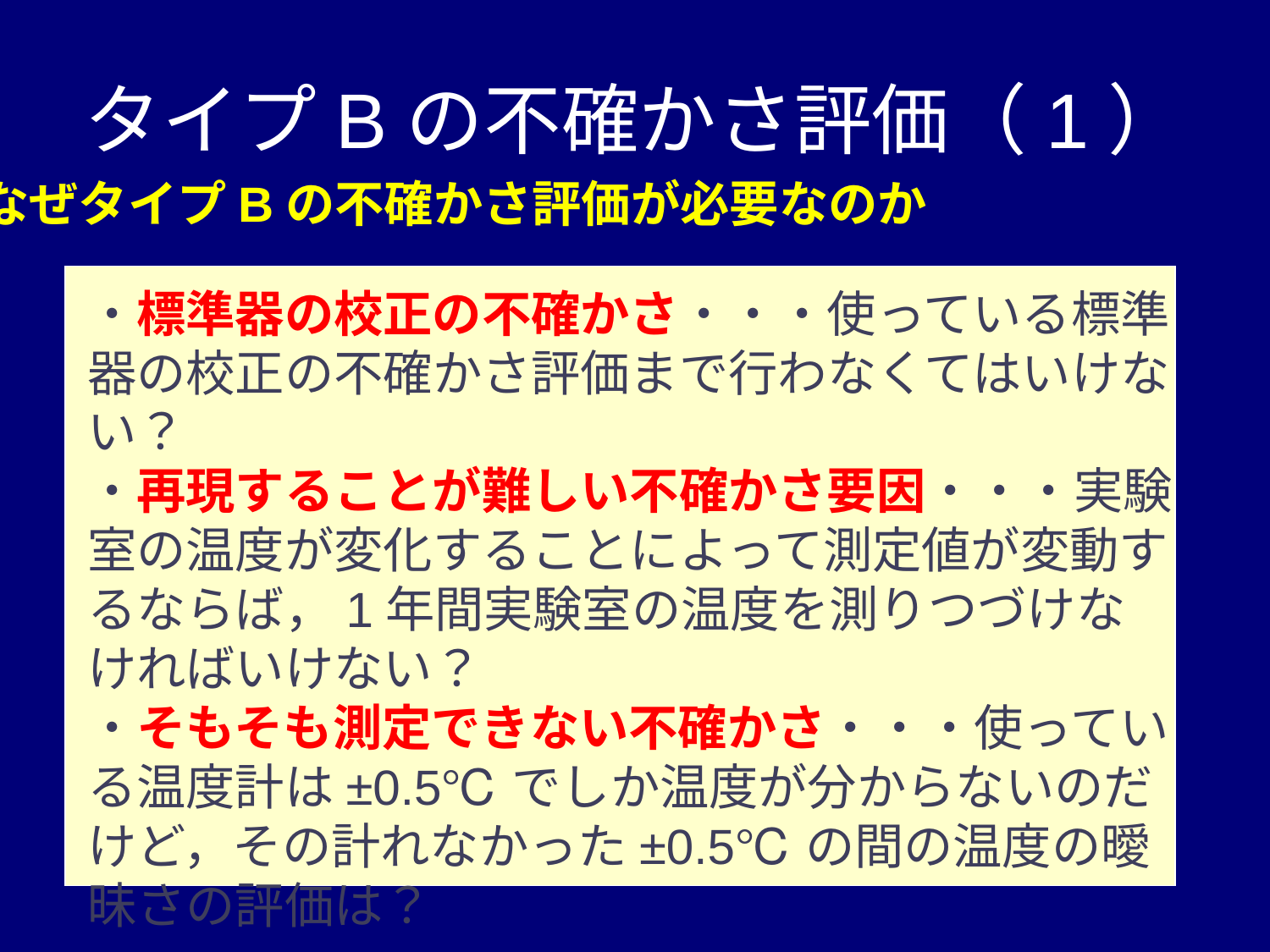

# タイプBの不確かさ評価（1）
なぜタイプBの不確かさ評価が必要なのか

・標準器の校正の不確かさ・・・使っている標準器の校正の不確かさ評価まで行わなくてはいけない？
・再現することが難しい不確かさ要因・・・実験室の温度が変化することによって測定値が変動するならば，1年間実験室の温度を測りつづけなければいけない？
・そもそも測定できない不確かさ・・・使っている温度計は±0.5℃でしか温度が分からないのだけど，その計れなかった±0.5℃の間の温度の曖昧さの評価は？